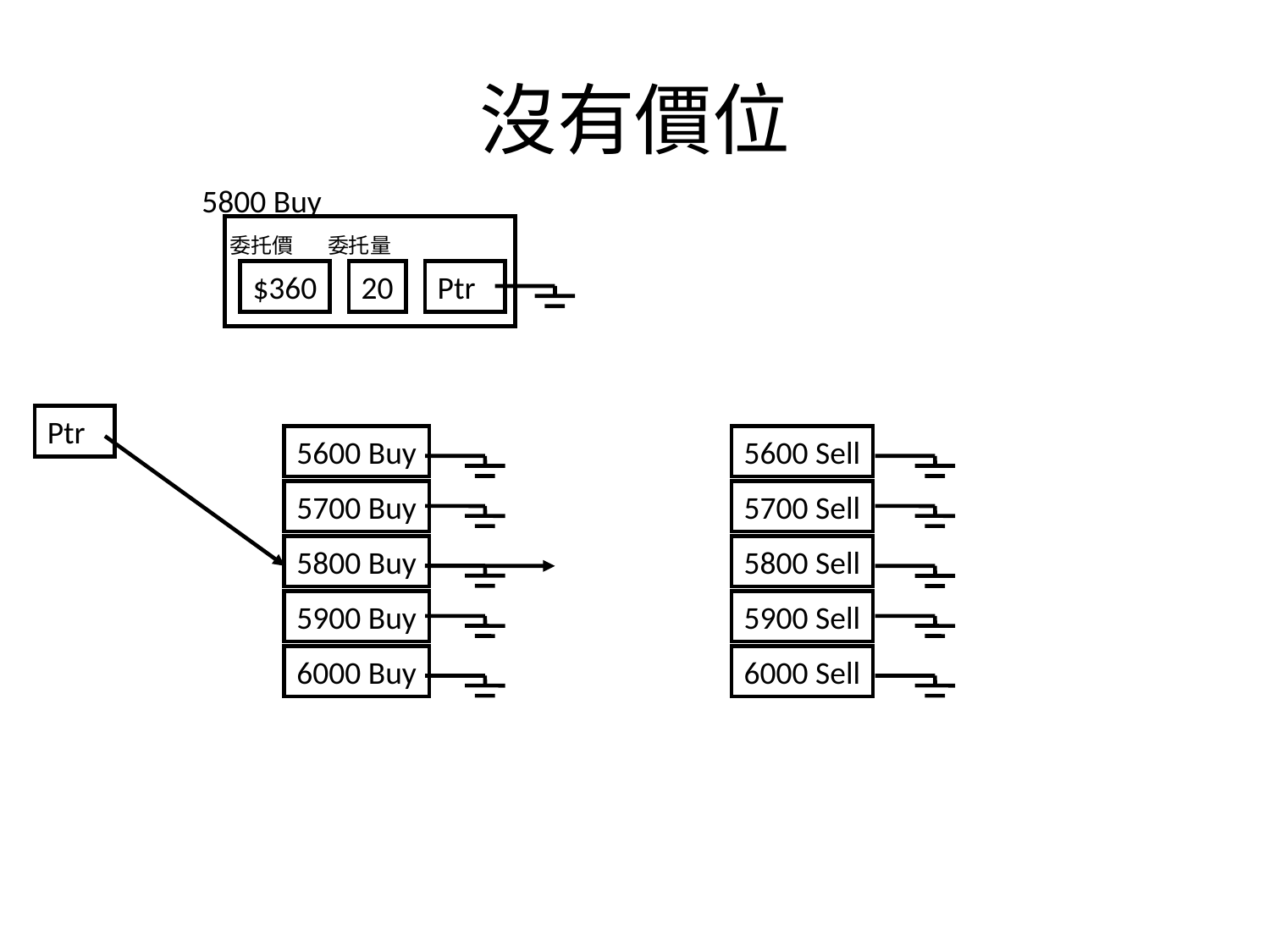

# 沒有價位
5800 Buy

委托價
委托量
$360
20
Ptr

Ptr
5600 Buy
5700 Buy
5800 Buy
5900 Buy
6000 Buy
5600 Sell
5700 Sell
5800 Sell
5900 Sell
6000 Sell